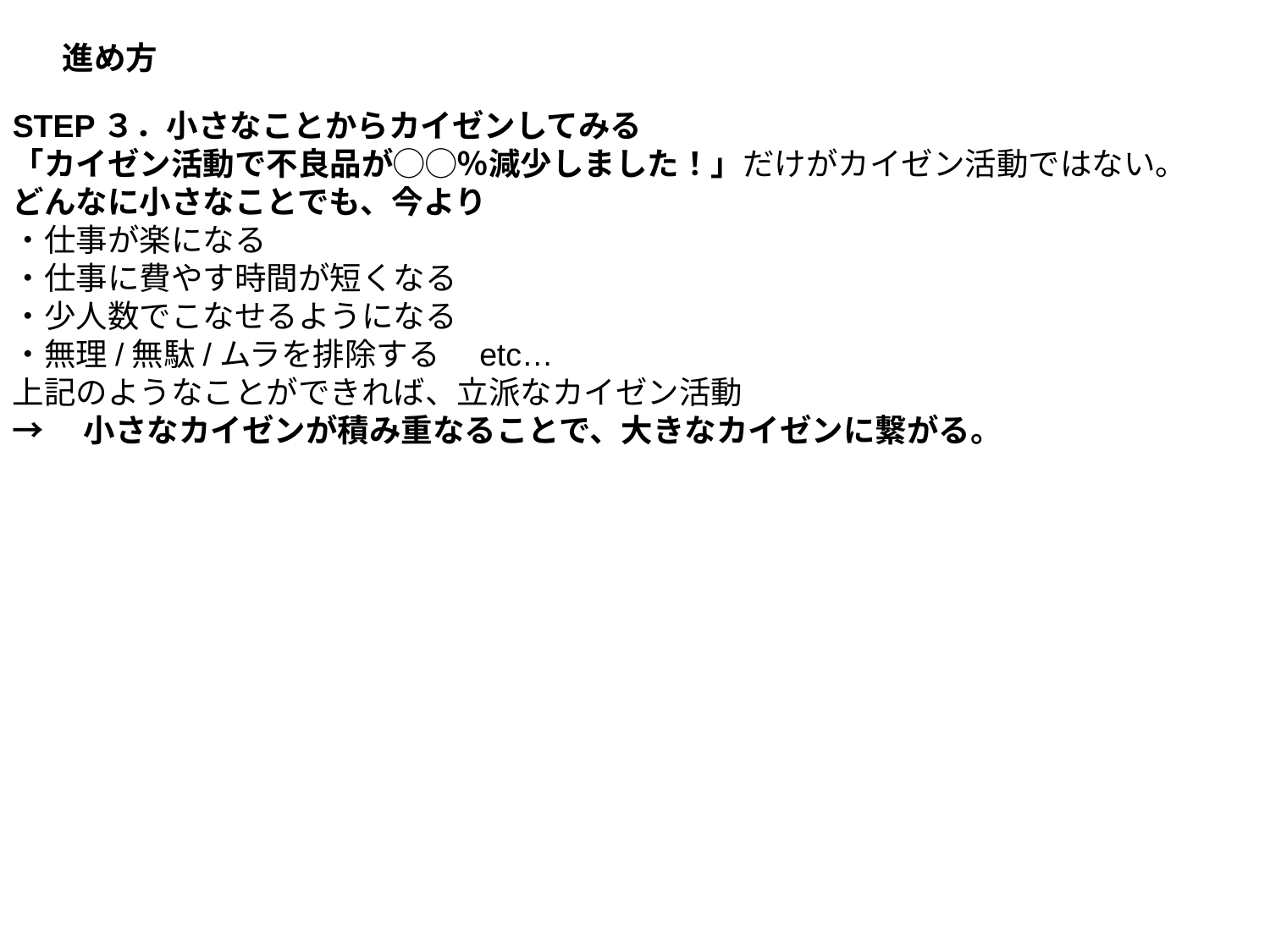

進め方
STEP３．小さなことからカイゼンしてみる
「カイゼン活動で不良品が◯◯％減少しました！」だけがカイゼン活動ではない。
どんなに小さなことでも、今より
・仕事が楽になる
・仕事に費やす時間が短くなる
・少人数でこなせるようになる
・無理/無駄/ムラを排除する　etc…
上記のようなことができれば、立派なカイゼン活動
→　小さなカイゼンが積み重なることで、大きなカイゼンに繋がる。